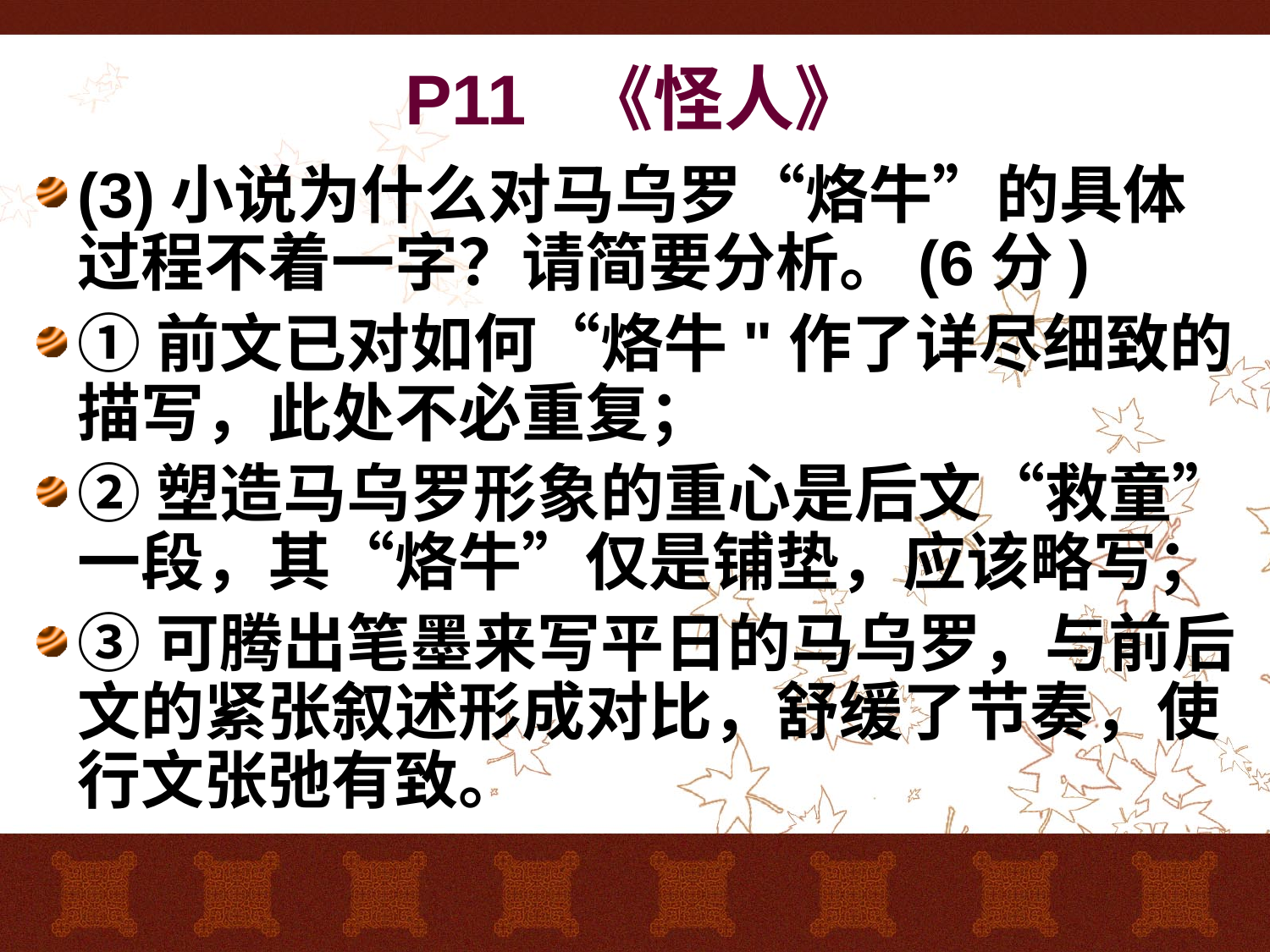

# P11  《怪人》
(3)小说为什么对马乌罗“烙牛”的具体过程不着一字？请简要分析。(6分)
①前文已对如何“烙牛"作了详尽细致的描写，此处不必重复；
②塑造马乌罗形象的重心是后文“救童”一段，其“烙牛”仅是铺垫，应该略写；
③可腾出笔墨来写平日的马乌罗，与前后文的紧张叙述形成对比，舒缓了节奏，使行文张弛有致。